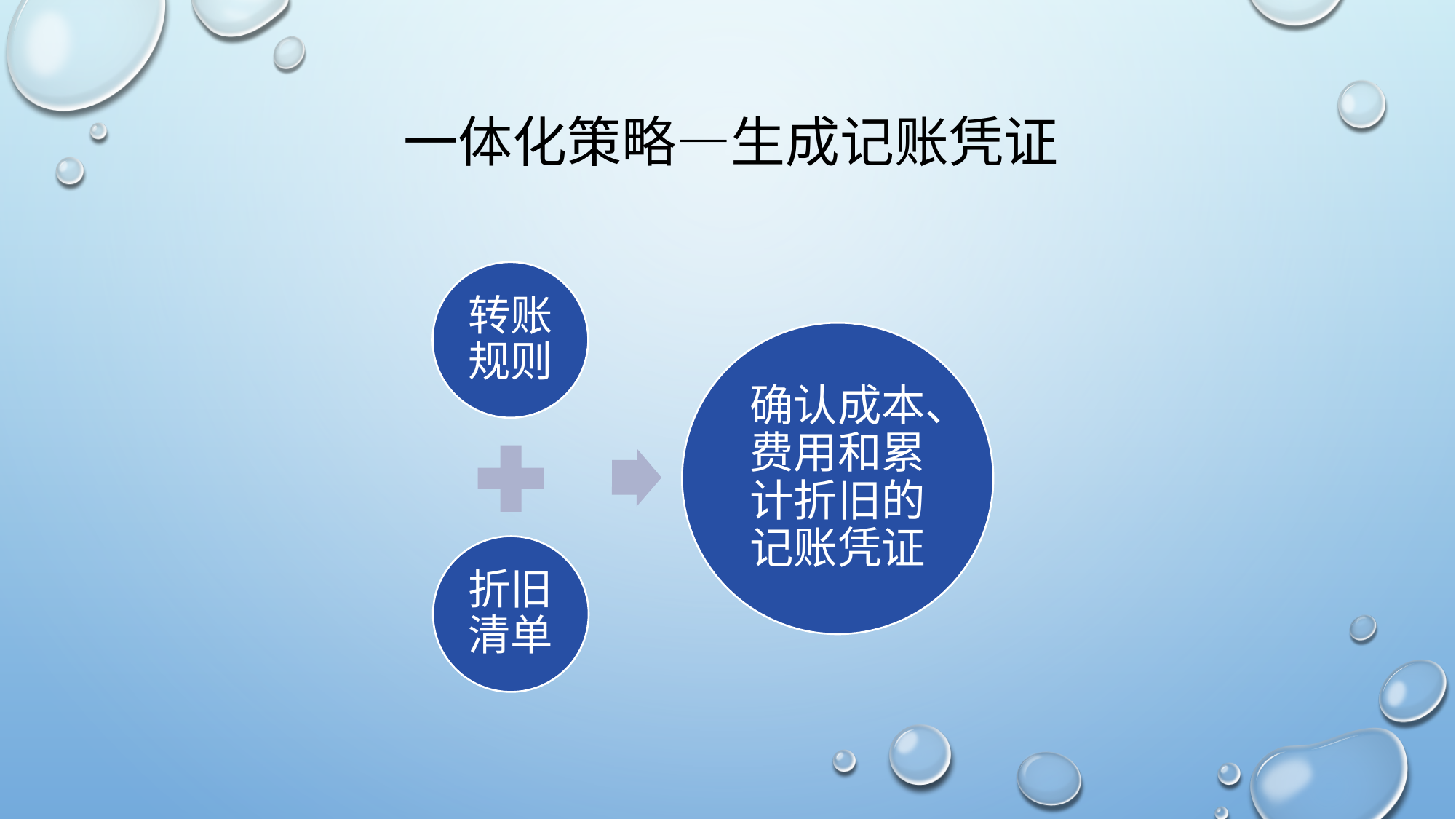

# 一体化策略—生成记账凭证
转账规则

折旧清单

确认成本、费用和累计折旧的记账凭证